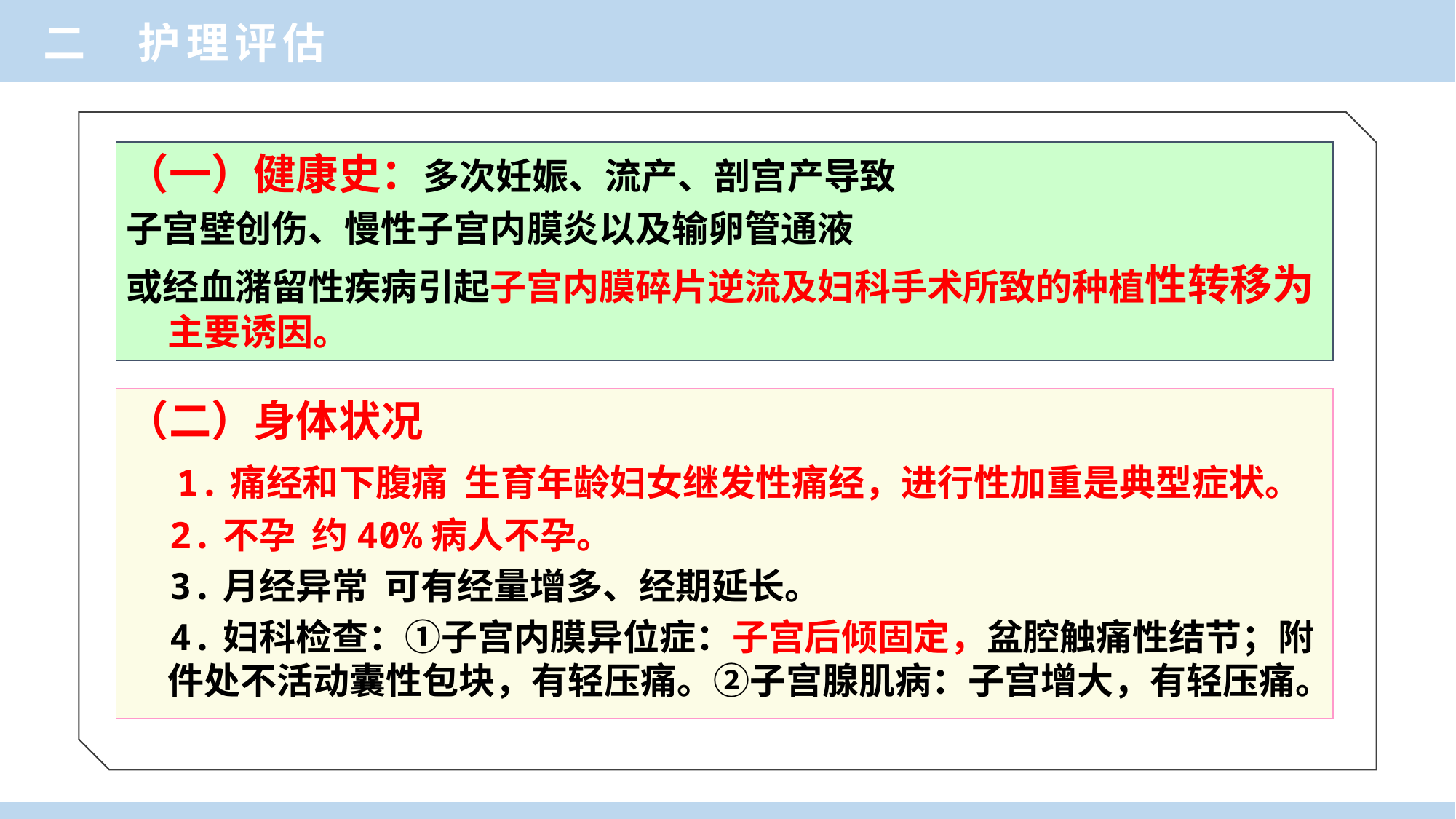

二   护理评估

（一）健康史：多次妊娠、流产、剖宫产导致
子宫壁创伤、慢性子宫内膜炎以及输卵管通液
或经血潴留性疾病引起子宫内膜碎片逆流及妇科手术所致的种植性转移为主要诱因。
（二）身体状况
  1.痛经和下腹痛  生育年龄妇女继发性痛经，进行性加重是典型症状。
  2.不孕  约40%病人不孕。
  3.月经异常  可有经量增多、经期延长。
  4.妇科检查：①子宫内膜异位症：子宫后倾固定，盆腔触痛性结节；附件处不活动囊性包块，有轻压痛。②子宫腺肌病：子宫增大，有轻压痛。